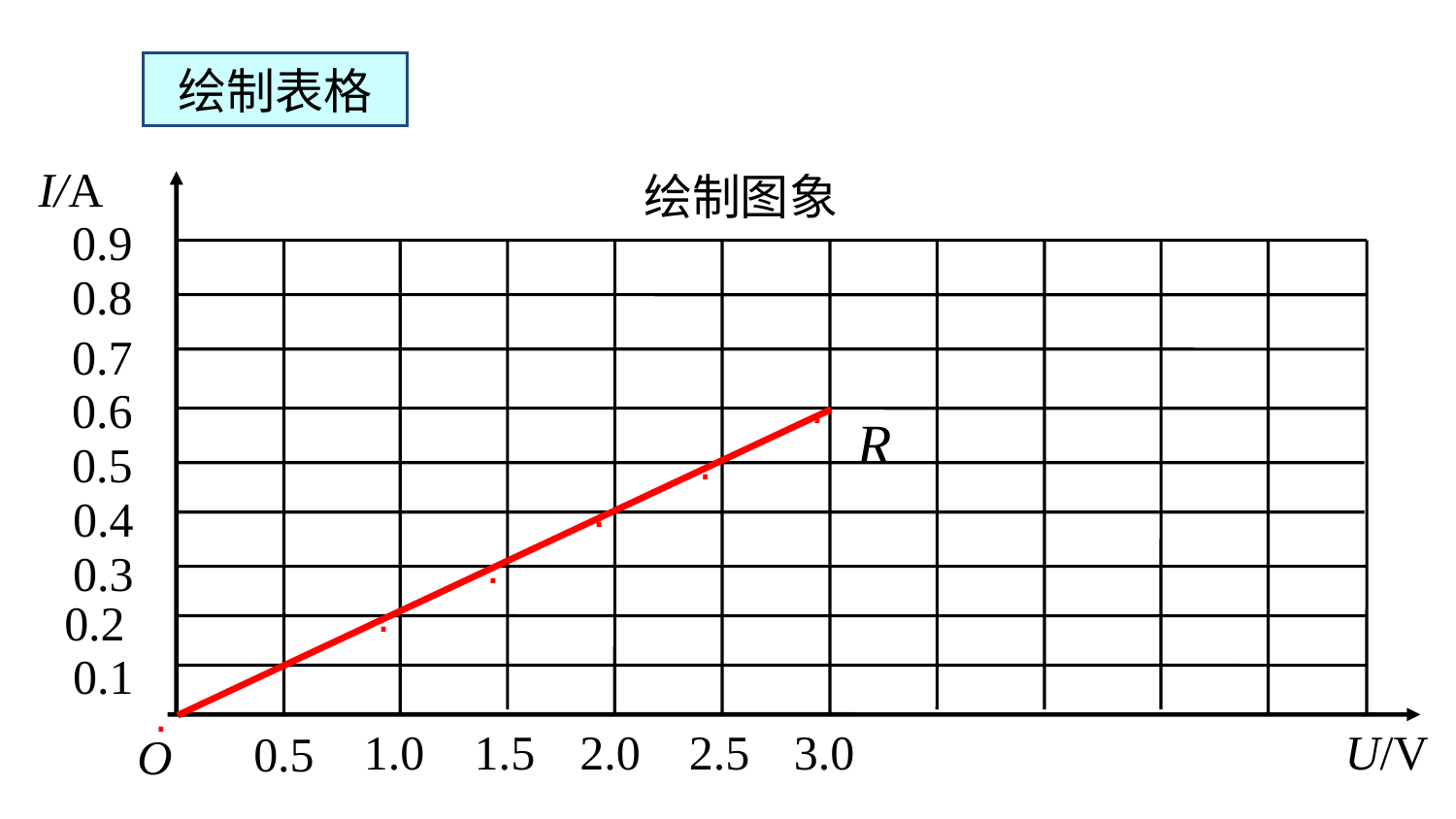

绘制表格
绘制图象
I/A

U/V
O
0.9
0.8
0.7
0.6
·
R

0.5
·
0.4
·
0.3
·
0.2
·
0.1
·
1.5
2.5
1.0
2.0
3.0
0.5